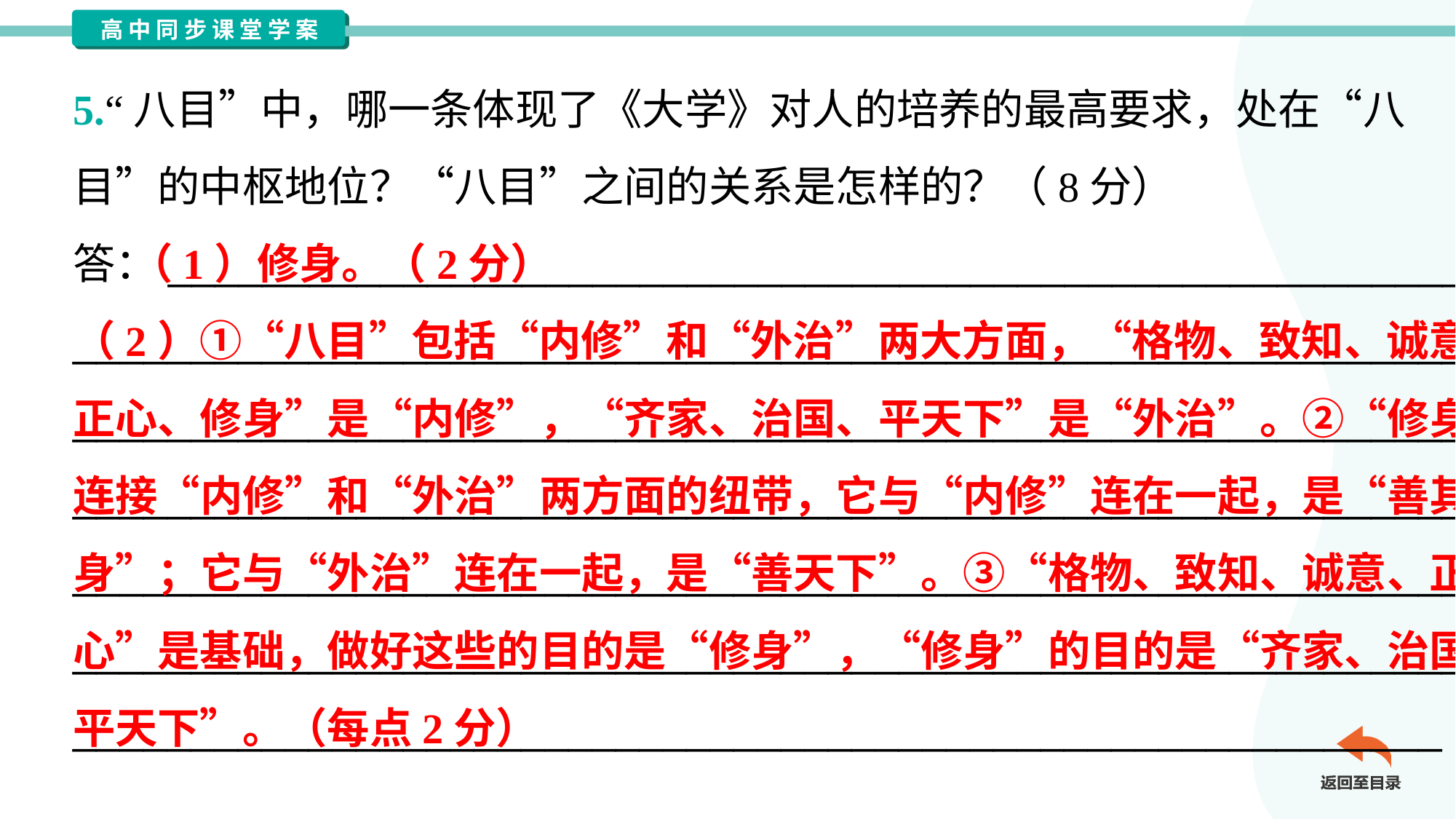

5.“八目”中，哪一条体现了《大学》对人的培养的最高要求，处在“八
目”的中枢地位？“八目”之间的关系是怎样的？（8分）
答：_________________________________________________________
_____________________________________________________________
_____________________________________________________________
_____________________________________________________________
_____________________________________________________________
_____________________________________________________________
__________________________________________________________
     （1）修身。（2分）
（2）①“八目”包括“内修”和“外治”两大方面，“格物、致知、诚意、
正心、修身”是“内修”，“齐家、治国、平天下”是“外治”。②“修身”是
连接“内修”和“外治”两方面的纽带，它与“内修”连在一起，是“善其
身”；它与“外治”连在一起，是“善天下”。③“格物、致知、诚意、正
心”是基础，做好这些的目的是“修身”，“修身”的目的是“齐家、治国、
平天下”。（每点2分）